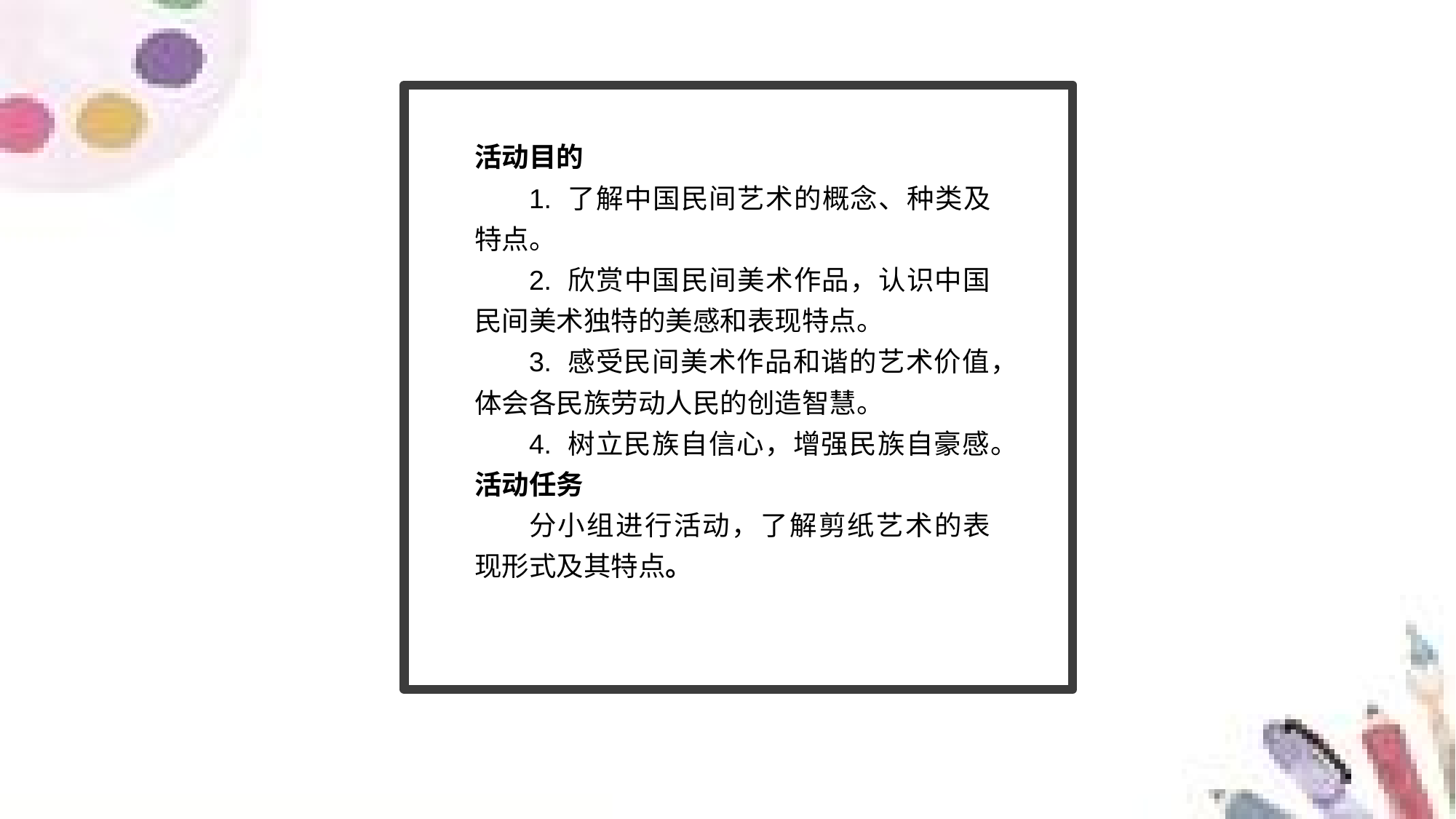

活动目的
1. 了解中国民间艺术的概念、种类及特点。
2. 欣赏中国民间美术作品，认识中国民间美术独特的美感和表现特点。
3. 感受民间美术作品和谐的艺术价值，体会各民族劳动人民的创造智慧。
4. 树立民族自信心，增强民族自豪感。
活动任务
分小组进行活动，了解剪纸艺术的表现形式及其特点。

21